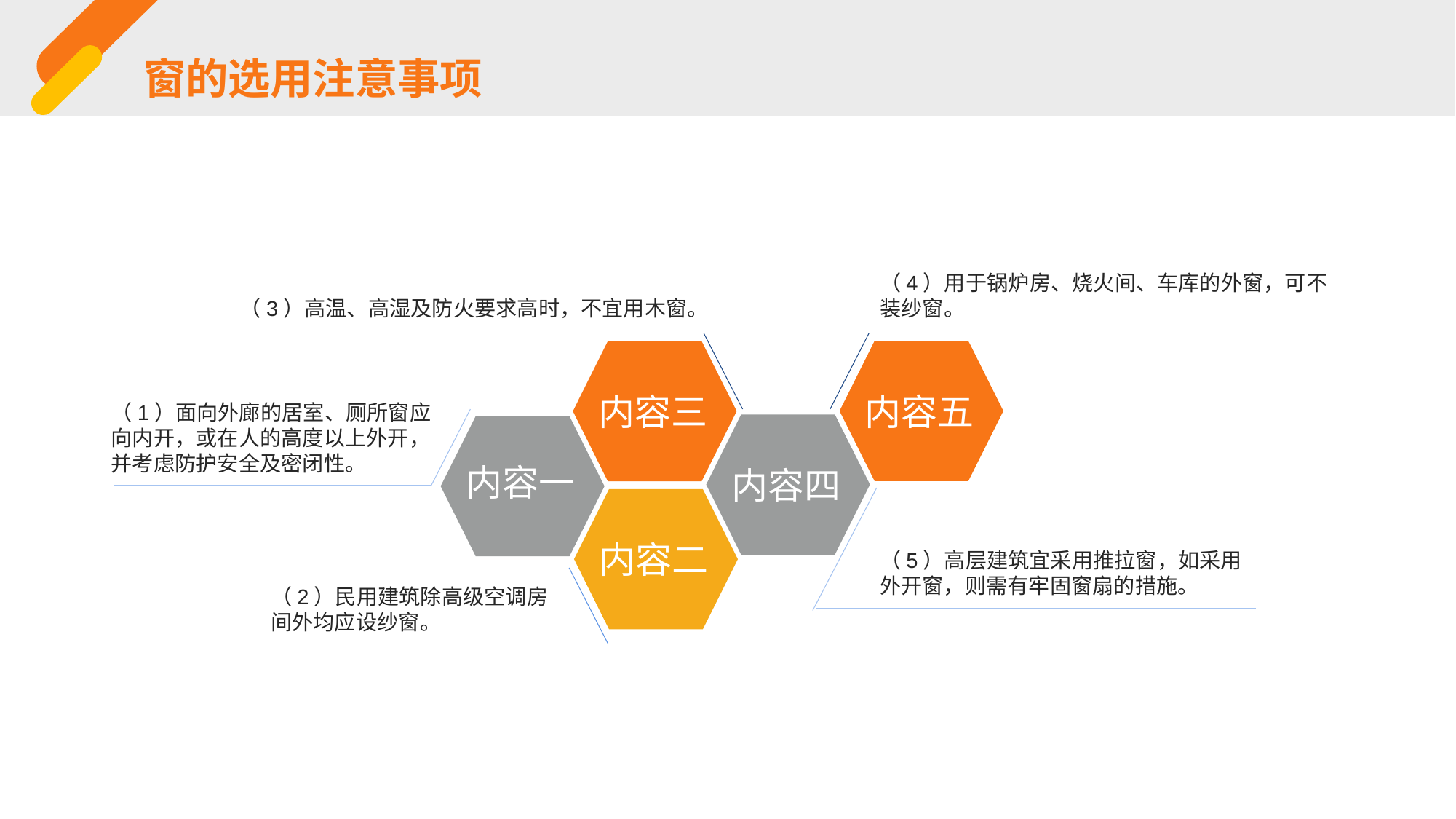

窗的选用注意事项
（4）用于锅炉房、烧火间、车库的外窗，可不装纱窗。
（3）高温、高湿及防火要求高时，不宜用木窗。

内容五
内容三
（1）面向外廊的居室、厕所窗应向内开，或在人的高度以上外开，并考虑防护安全及密闭性。

内容一
内容四

内容二
（5）高层建筑宜采用推拉窗，如采用外开窗，则需有牢固窗扇的措施。
（2）民用建筑除高级空调房间外均应设纱窗。